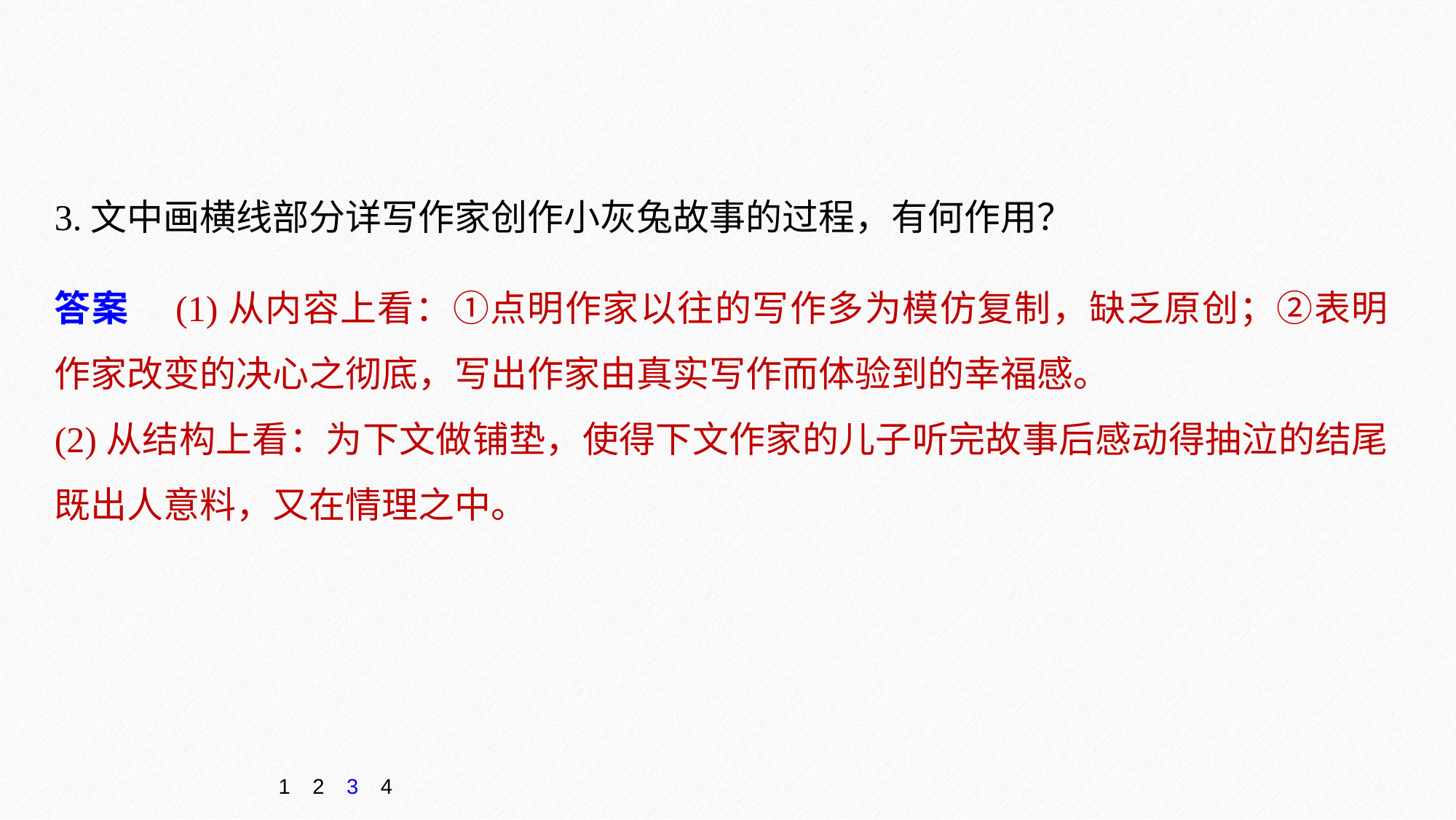

3.文中画横线部分详写作家创作小灰兔故事的过程，有何作用？
答案　(1)从内容上看：①点明作家以往的写作多为模仿复制，缺乏原创；②表明作家改变的决心之彻底，写出作家由真实写作而体验到的幸福感。
(2)从结构上看：为下文做铺垫，使得下文作家的儿子听完故事后感动得抽泣的结尾既出人意料，又在情理之中。
1
2
3
4